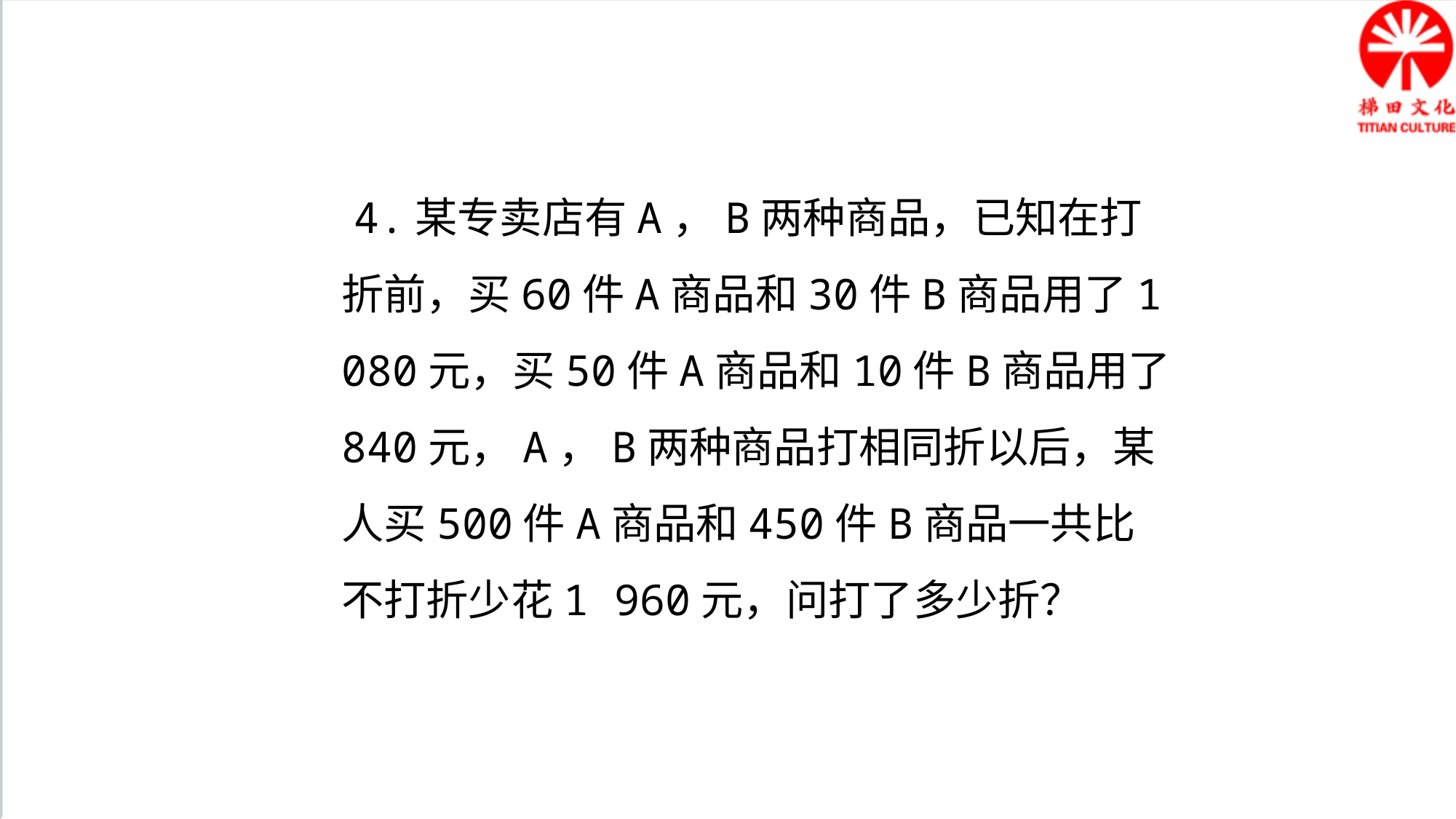

4.某专卖店有A，B两种商品，已知在打折前，买60件A商品和30件B商品用了1 080元，买50件A商品和10件B商品用了840元，A，B两种商品打相同折以后，某人买500件A商品和450件B商品一共比不打折少花1 960元，问打了多少折？